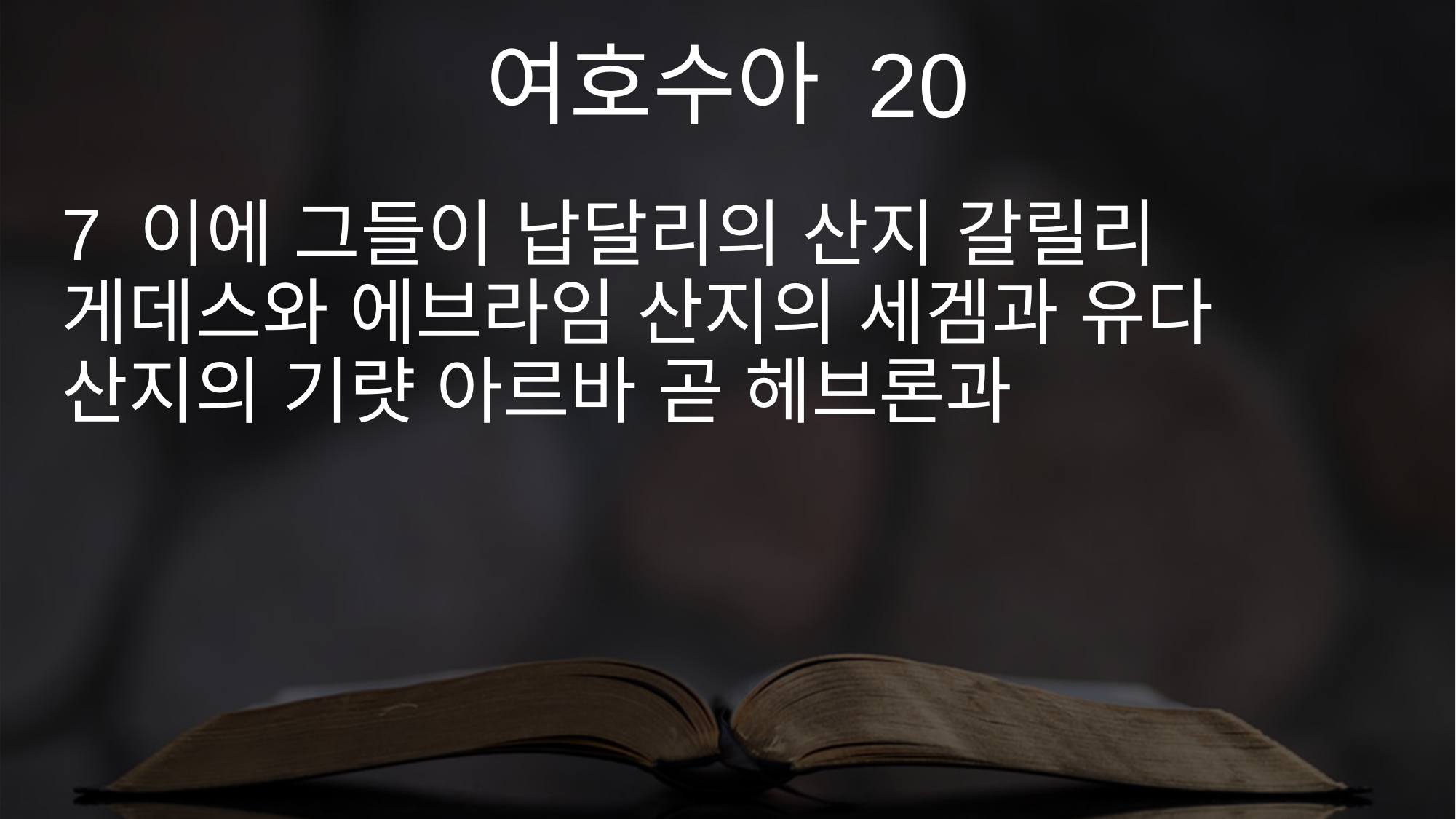

여호수아 20
7 이에 그들이 납달리의 산지 갈릴리 게데스와 에브라임 산지의 세겜과 유다 산지의 기럇 아르바 곧 헤브론과